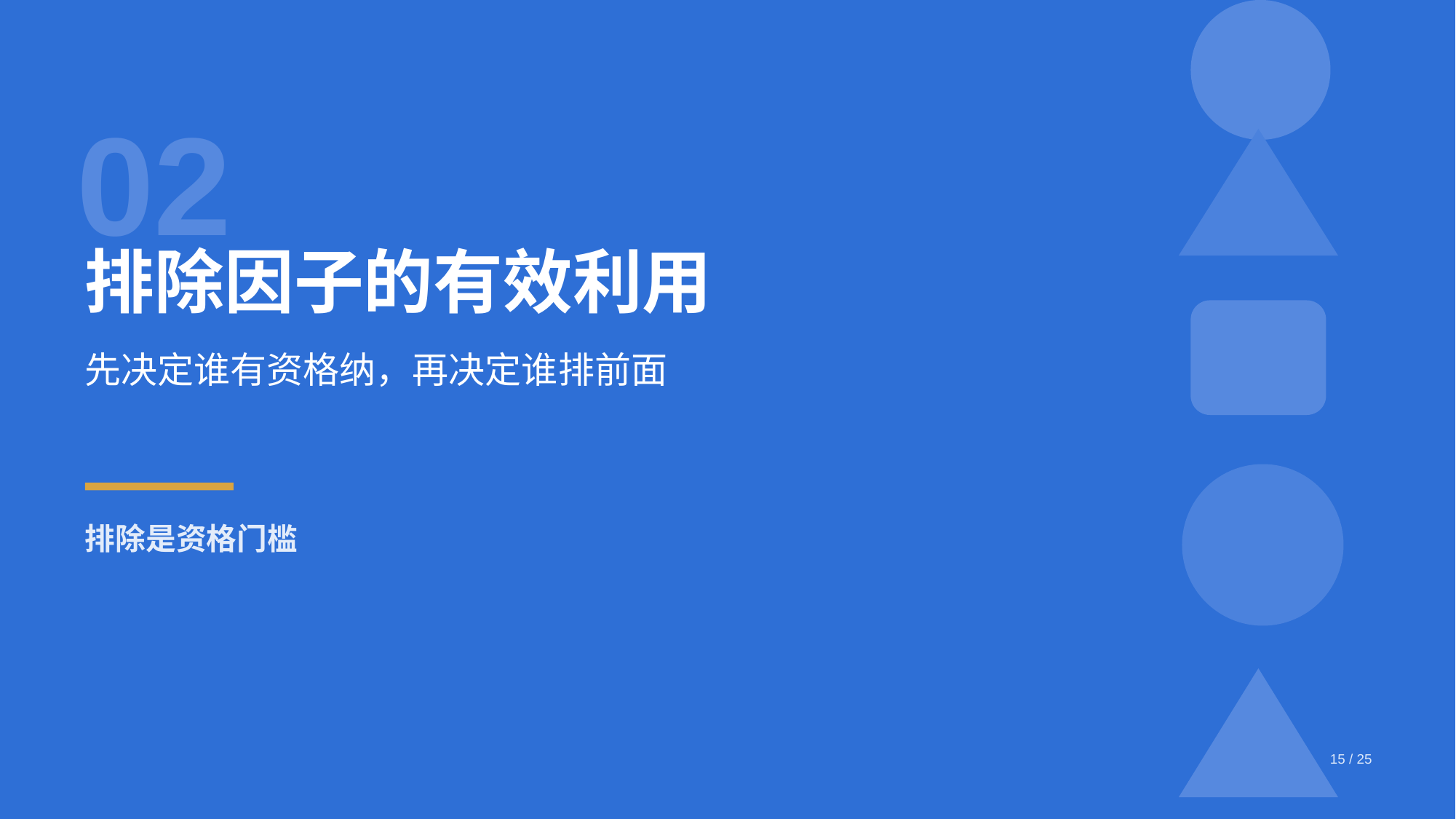

02

排除因子的有效利用

先决定谁有资格纳，再决定谁排前面

排除是资格门槛

15 / 25